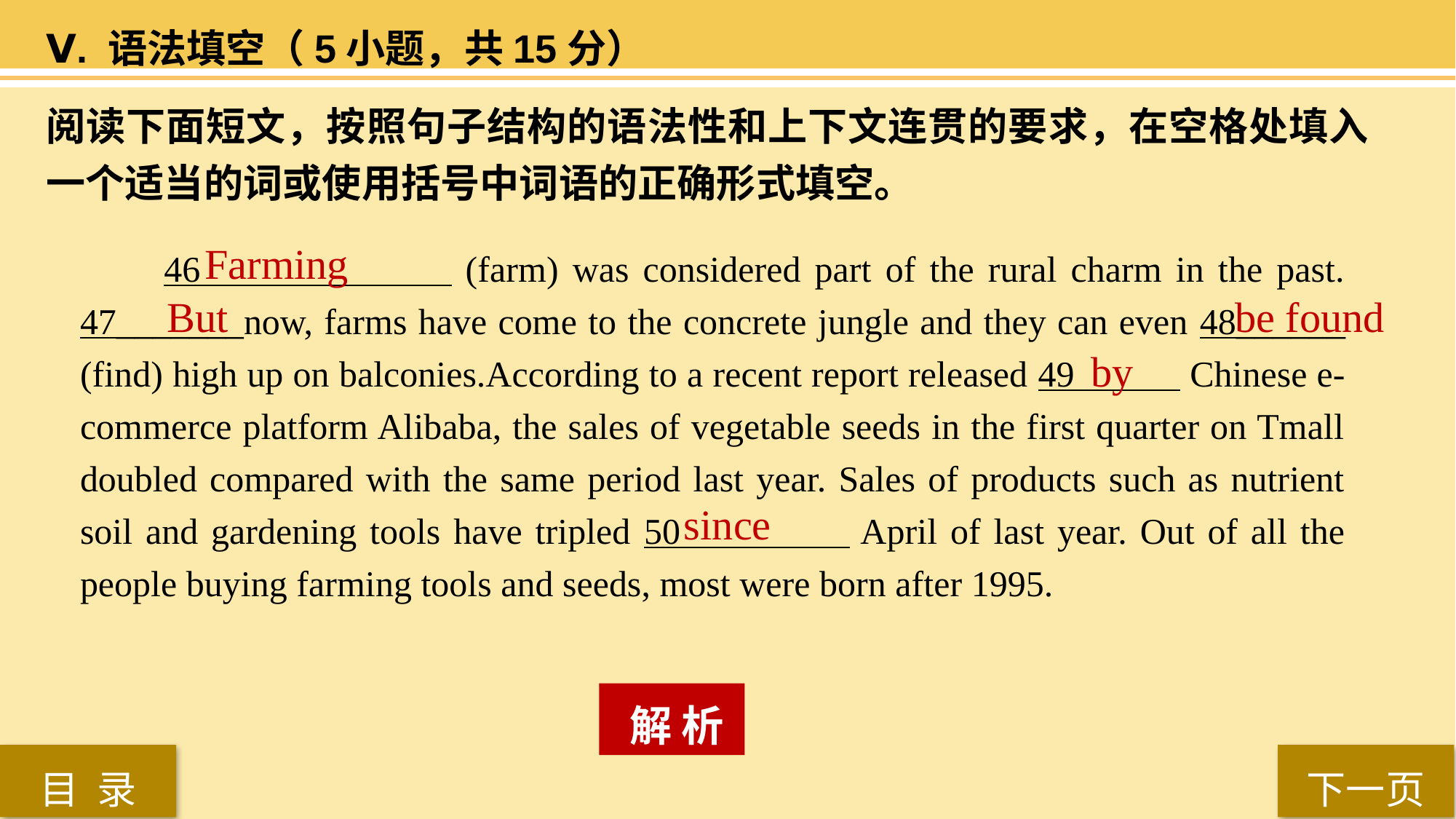

Ⅴ. 语法填空（5小题，共15分）
阅读下面短文，按照句子结构的语法性和上下文连贯的要求，在空格处填入一个适当的词或使用括号中词语的正确形式填空。
      46                   (farm) was considered part of the rural charm in the past. 47_______now, farms have come to the concrete jungle and they can even 48______ (find) high up on balconies.According to a recent report released 49            Chinese e-commerce platform Alibaba, the sales of vegetable seeds in the first quarter on Tmall doubled compared with the same period last year. Sales of products such as nutrient soil and gardening tools have tripled 50              April of last year. Out of all the people buying farming tools and seeds, most were born after 1995.
Farming
 But
be found
 by
since
 解 析